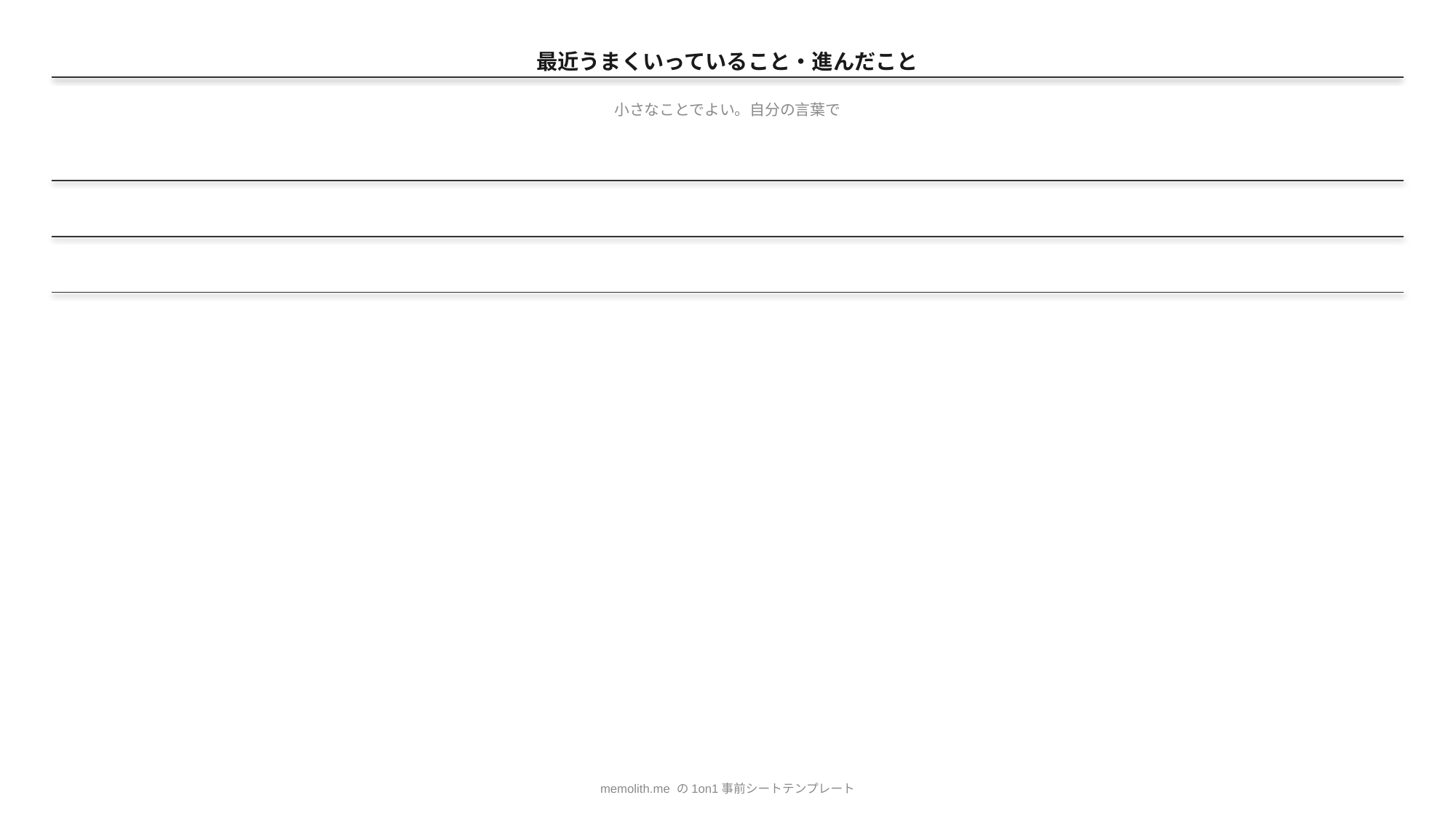

最近うまくいっていること・進んだこと
小さなことでよい。自分の言葉で

memolith.me の1on1事前シートテンプレート